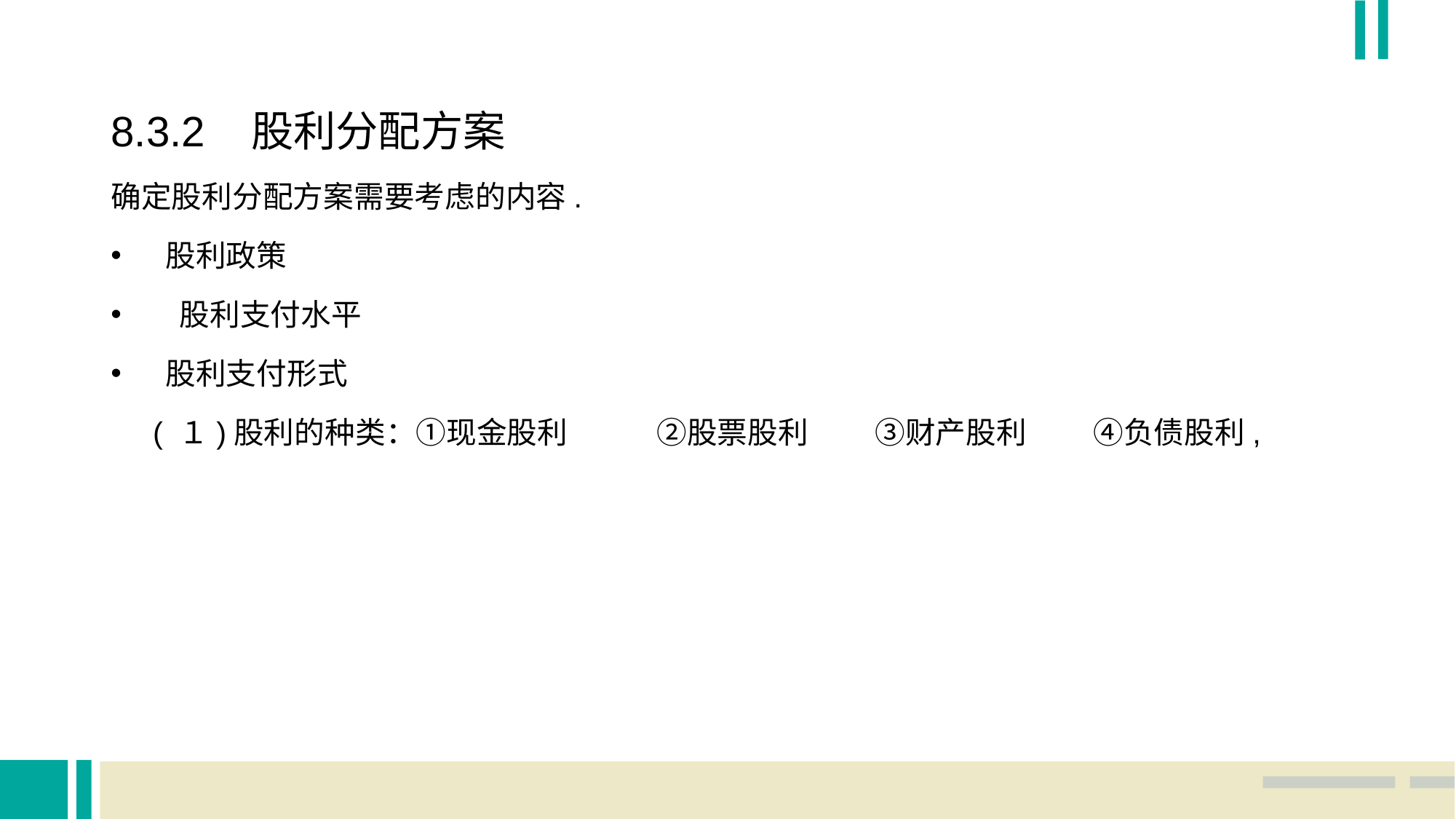

8.3.2   股利分配方案
确定股利分配方案需要考虑的内容.
股利政策
 股利支付水平
股利支付形式
     ( １)股利的种类：①现金股利	②股票股利	③财产股利	④负债股利,